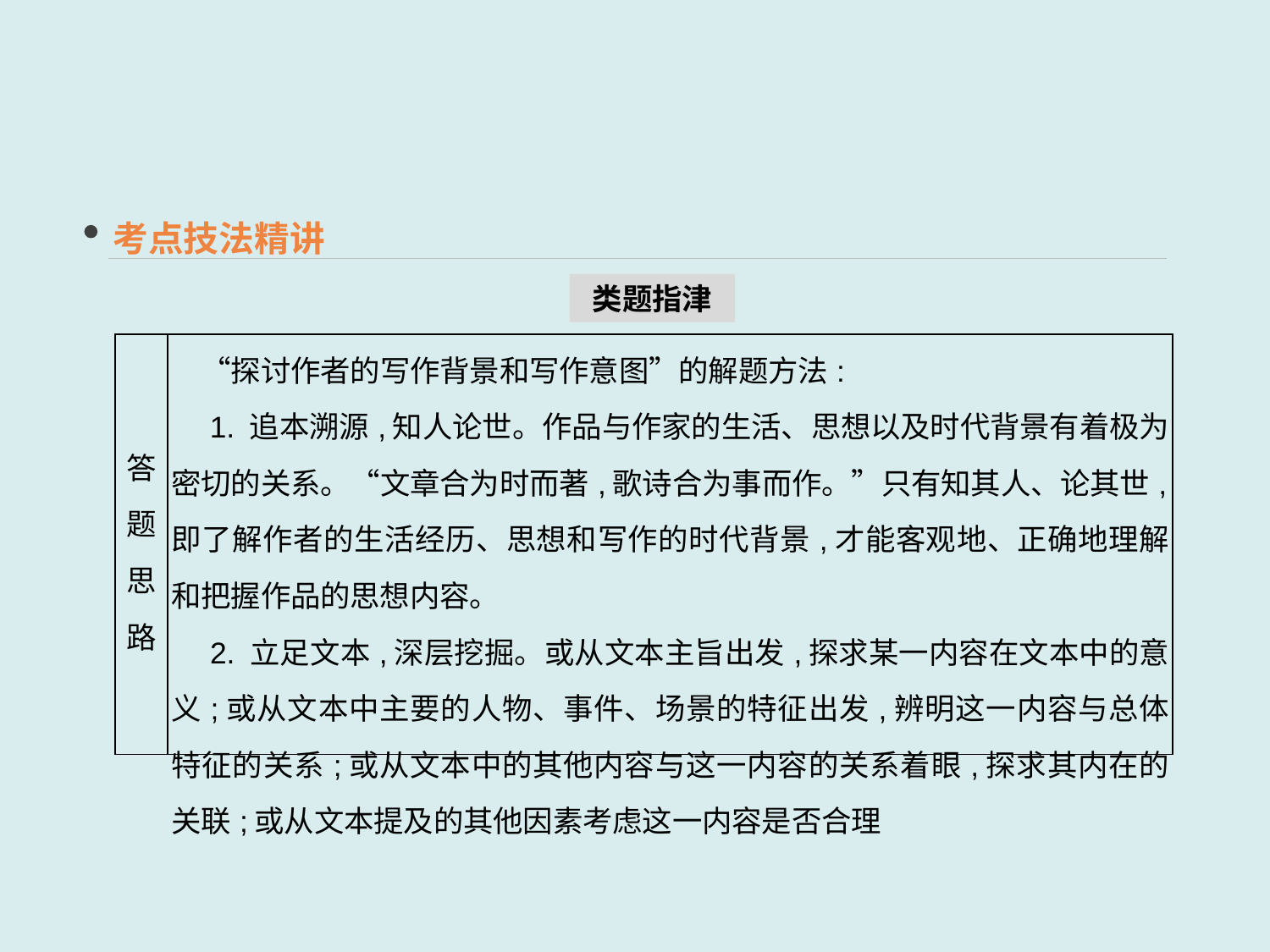

考点技法精讲

类题指津
| 答题 思路 | “探讨作者的写作背景和写作意图”的解题方法: 　1. 追本溯源,知人论世。作品与作家的生活、思想以及时代背景有着极为密切的关系。“文章合为时而著,歌诗合为事而作。”只有知其人、论其世,即了解作者的生活经历、思想和写作的时代背景,才能客观地、正确地理解和把握作品的思想内容。 　2. 立足文本,深层挖掘。或从文本主旨出发,探求某一内容在文本中的意义;或从文本中主要的人物、事件、场景的特征出发,辨明这一内容与总体特征的关系;或从文本中的其他内容与这一内容的关系着眼,探求其内在的关联;或从文本提及的其他因素考虑这一内容是否合理 |
| --- | --- |